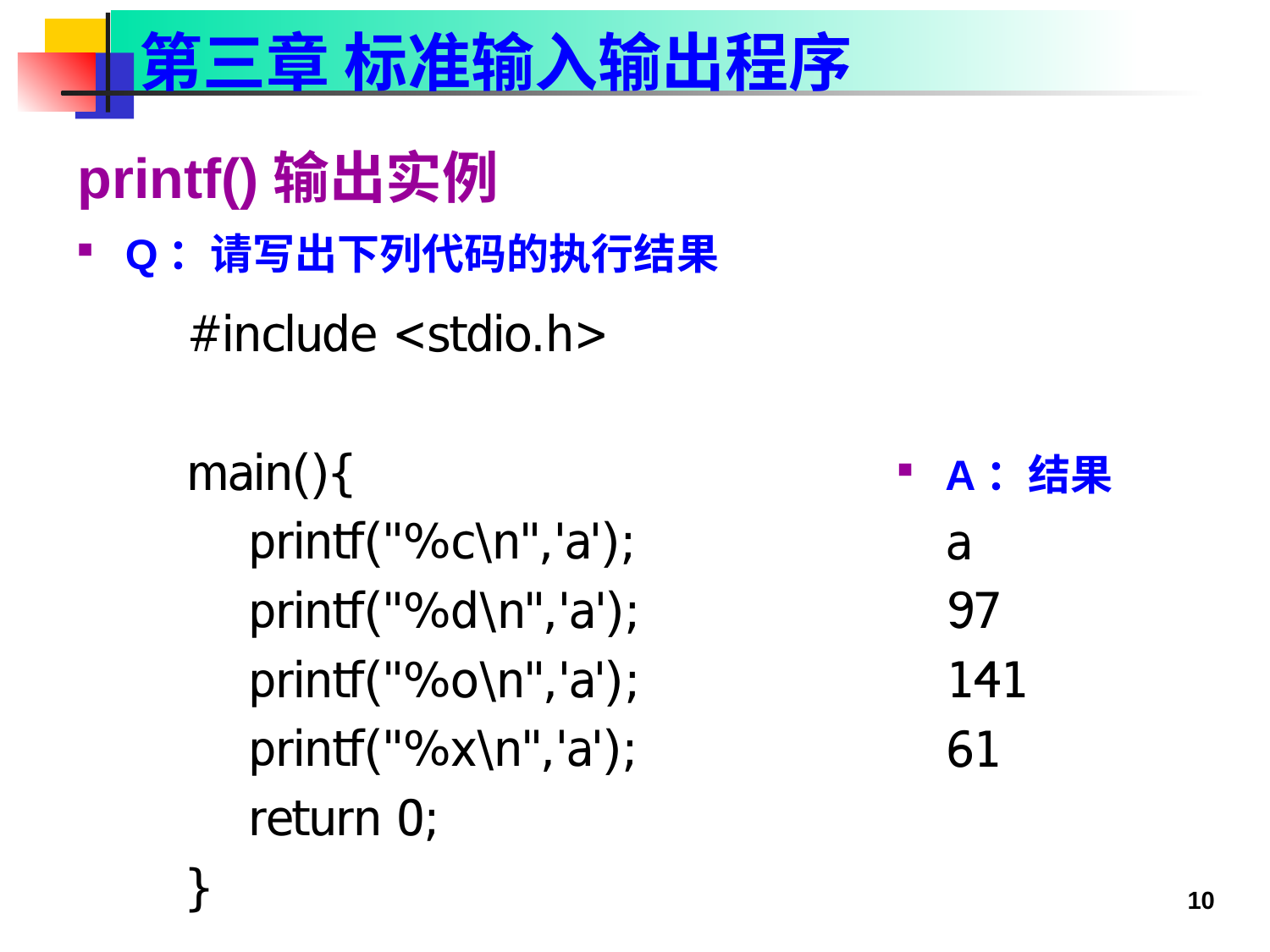

第三章 标准输入输出程序
printf()输出实例
Q：请写出下列代码的执行结果
#include <stdio.h>

main(){
    printf("%c\n",'a');
    printf("%d\n",'a');
    printf("%o\n",'a');
    printf("%x\n",'a');
    return 0;
}
A：结果
a
97
141
61

10